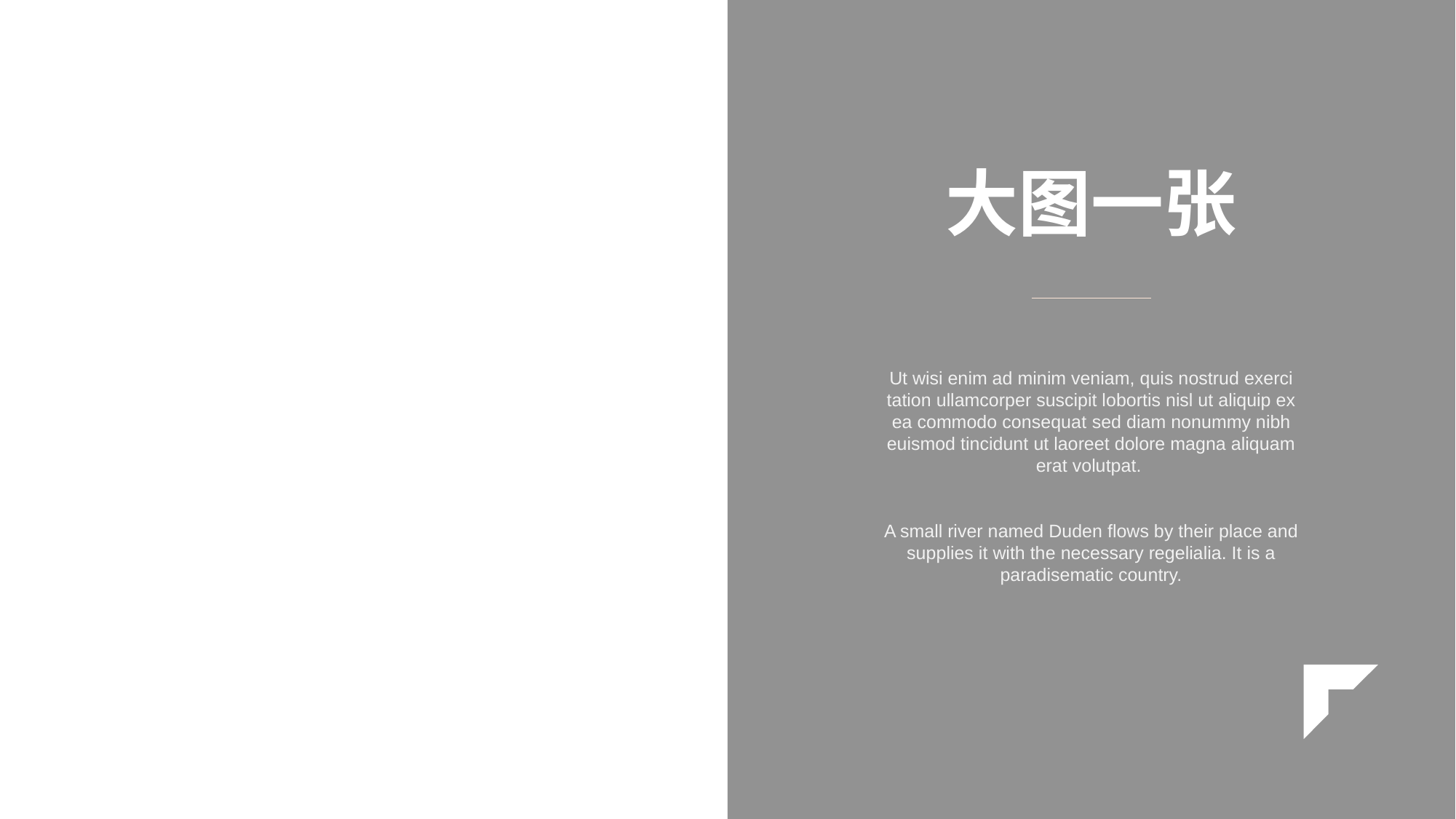

大图一张

Ut wisi enim ad minim veniam, quis nostrud exerci tation ullamcorper suscipit lobortis nisl ut aliquip ex ea commodo consequat sed diam nonummy nibh euismod tincidunt ut laoreet dolore magna aliquam erat volutpat.

A small river named Duden flows by their place and supplies it with the necessary regelialia. It is a paradisematic country.